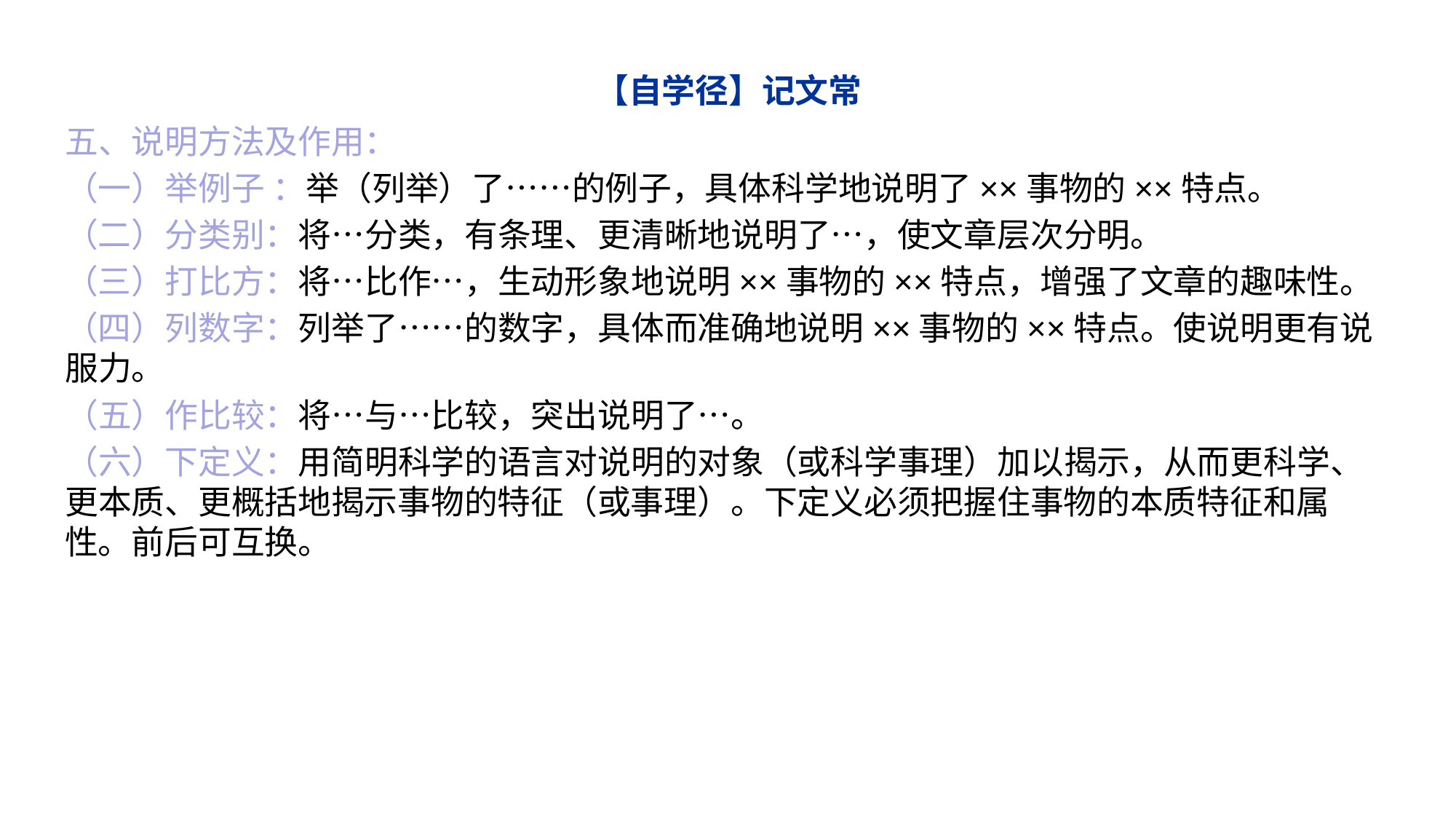

# 【自学径】记文常
五、说明方法及作用：
（一）举例子 ：举（列举）了……的例子，具体科学地说明了××事物的××特点。
（二）分类别：将…分类，有条理、更清晰地说明了…，使文章层次分明。
（三）打比方：将…比作…，生动形象地说明××事物的××特点，增强了文章的趣味性。
（四）列数字：列举了……的数字，具体而准确地说明××事物的××特点。使说明更有说服力。
（五）作比较：将…与…比较，突出说明了…。
（六）下定义：用简明科学的语言对说明的对象（或科学事理）加以揭示，从而更科学、更本质、更概括地揭示事物的特征（或事理）。下定义必须把握住事物的本质特征和属性。前后可互换。